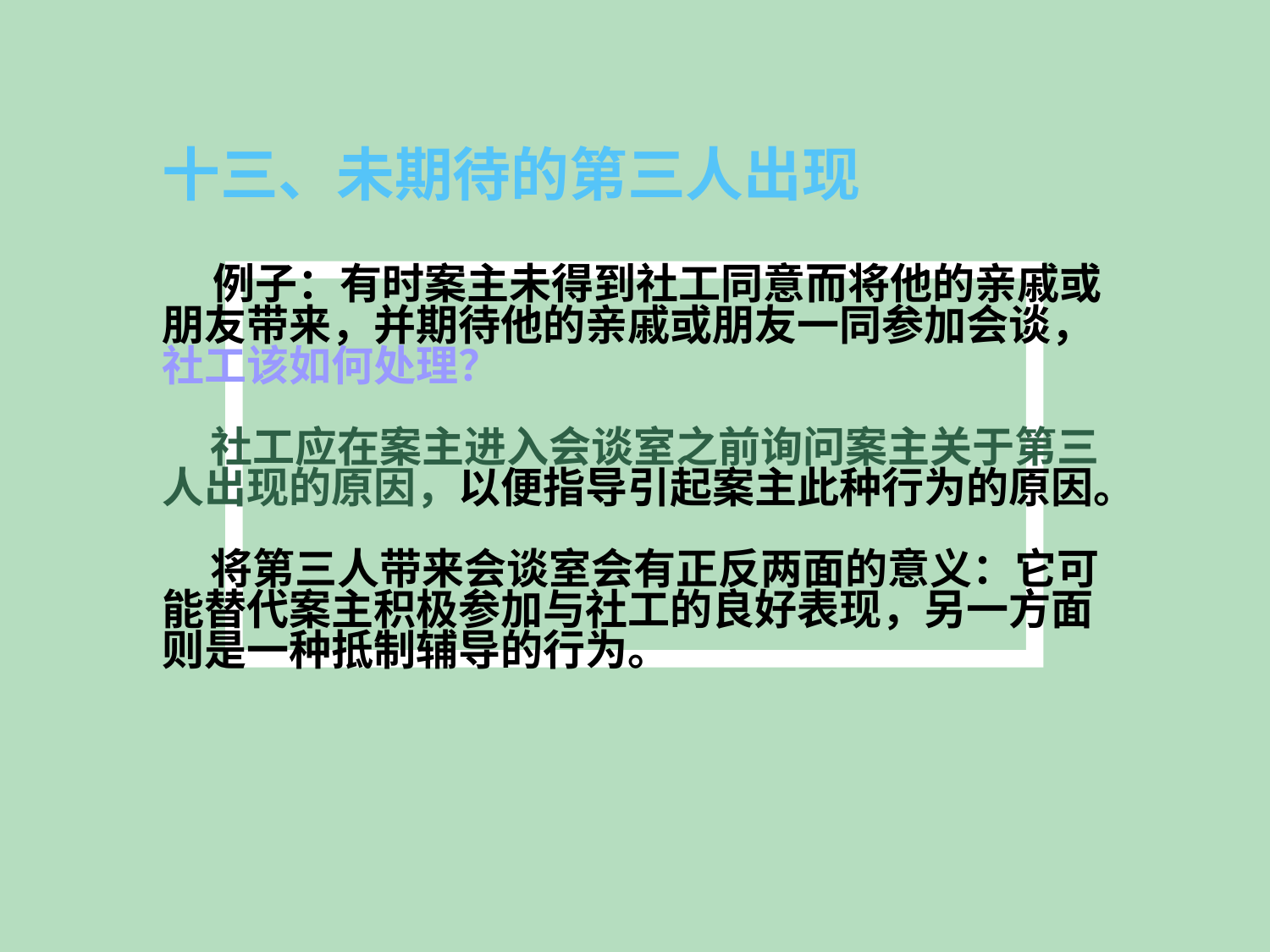

十三、未期待的第三人出现

    例子：有时案主未得到社工同意而将他的亲戚或朋友带来，并期待他的亲戚或朋友一同参加会谈，社工该如何处理？

    社工应在案主进入会谈室之前询问案主关于第三人出现的原因，以便指导引起案主此种行为的原因。

    将第三人带来会谈室会有正反两面的意义：它可能替代案主积极参加与社工的良好表现，另一方面则是一种抵制辅导的行为。